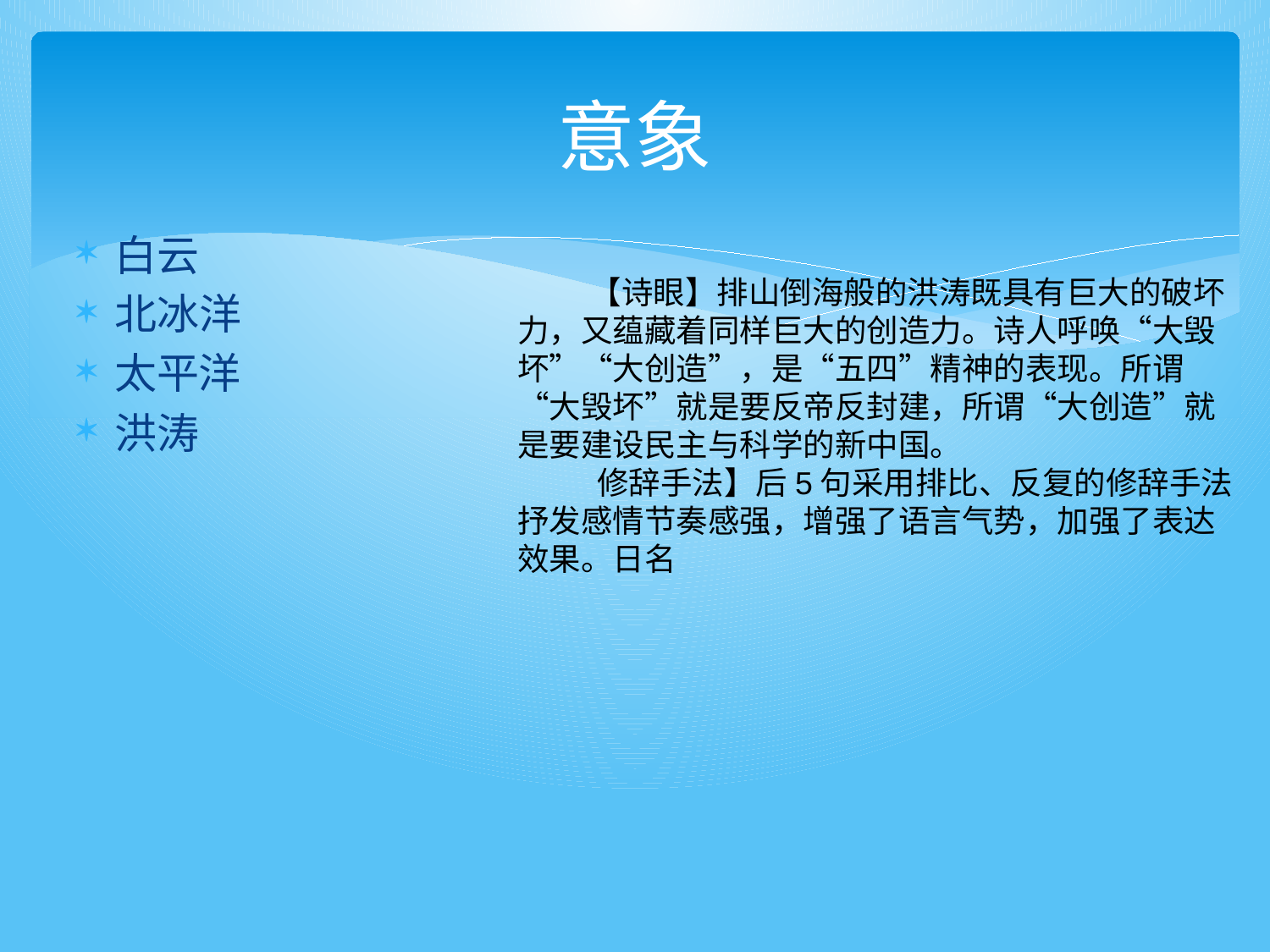

# 意象
白云
北冰洋
太平洋
洪涛
         【诗眼】排山倒海般的洪涛既具有巨大的破坏力，又蕴藏着同样巨大的创造力。诗人呼唤“大毁坏”“大创造”，是“五四”精神的表现。所谓“大毁坏”就是要反帝反封建，所谓“大创造”就是要建设民主与科学的新中国。
          修辞手法】后5句采用排比、反复的修辞手法抒发感情节奏感强，增强了语言气势，加强了表达效果。日名